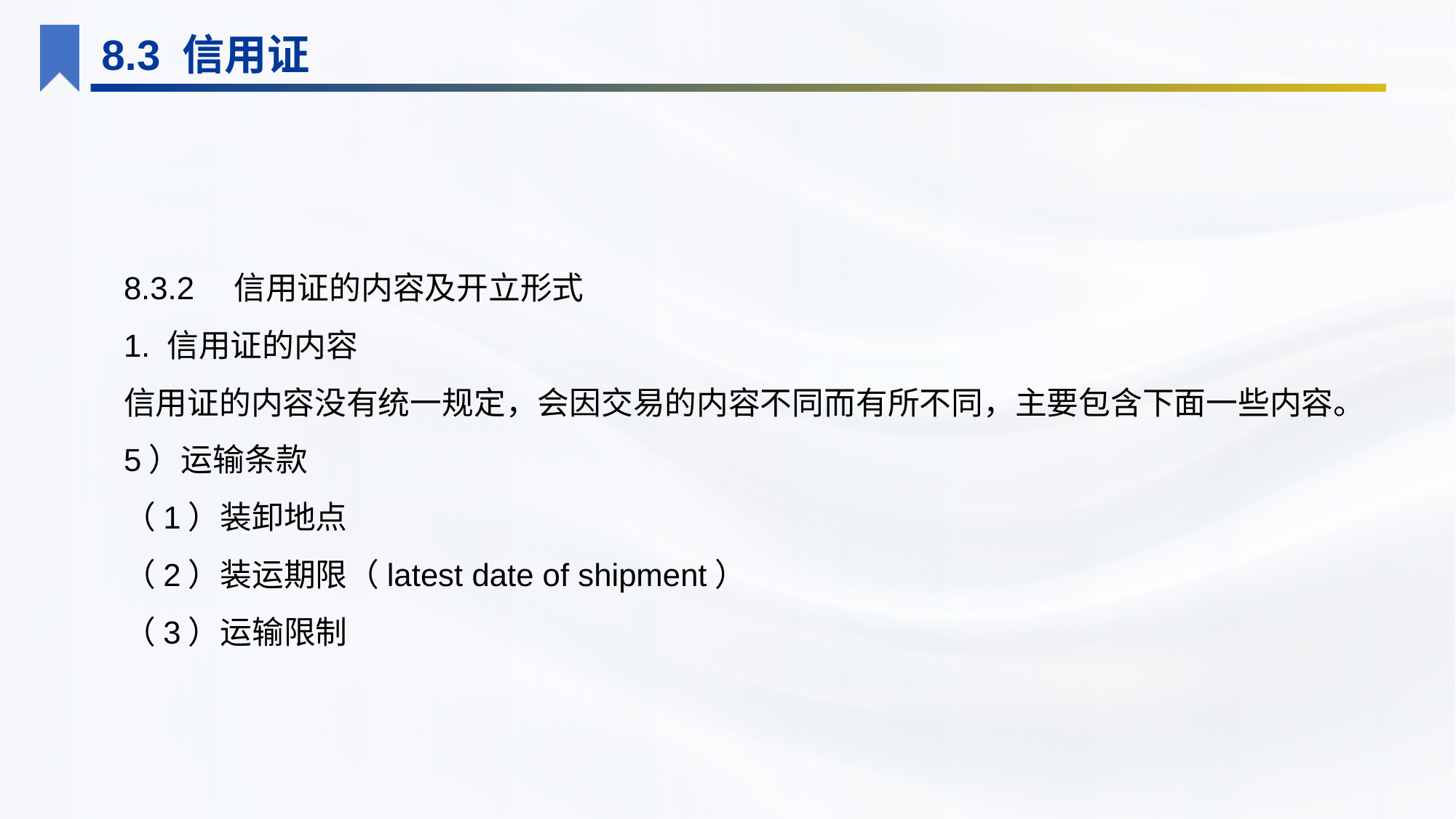

8.3 信用证
8.3.2　信用证的内容及开立形式
1. 信用证的内容
信用证的内容没有统一规定，会因交易的内容不同而有所不同，主要包含下面一些内容。
5）运输条款
（1）装卸地点
（2）装运期限（latest date of shipment）
（3）运输限制